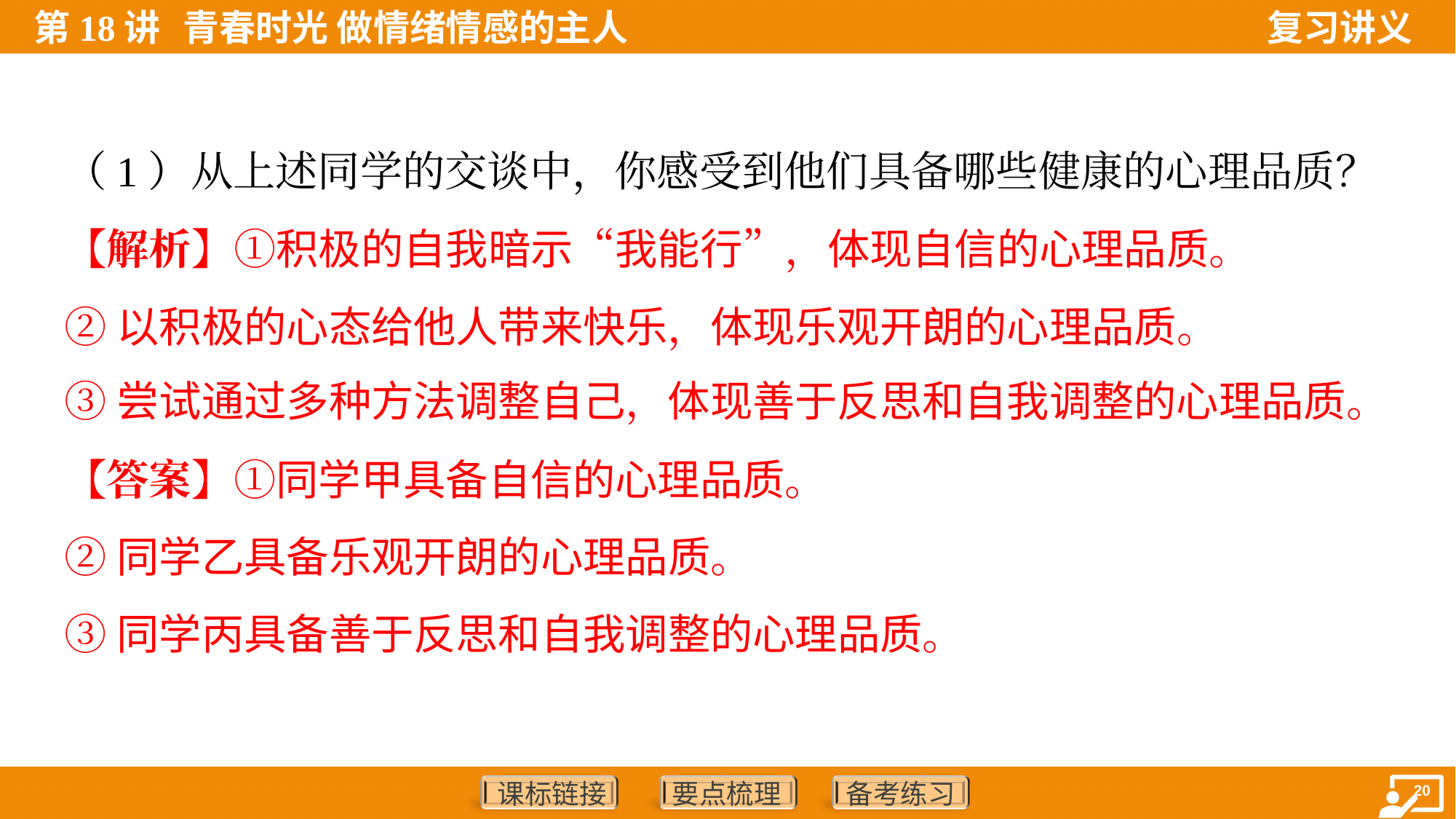

（1）从上述同学的交谈中，你感受到他们具备哪些健康的心理品质？
【解析】①积极的自我暗示“我能行”，体现自信的心理品质。
②以积极的心态给他人带来快乐，体现乐观开朗的心理品质。
③尝试通过多种方法调整自己，体现善于反思和自我调整的心理品质。
【答案】①同学甲具备自信的心理品质。
②同学乙具备乐观开朗的心理品质。
③同学丙具备善于反思和自我调整的心理品质。